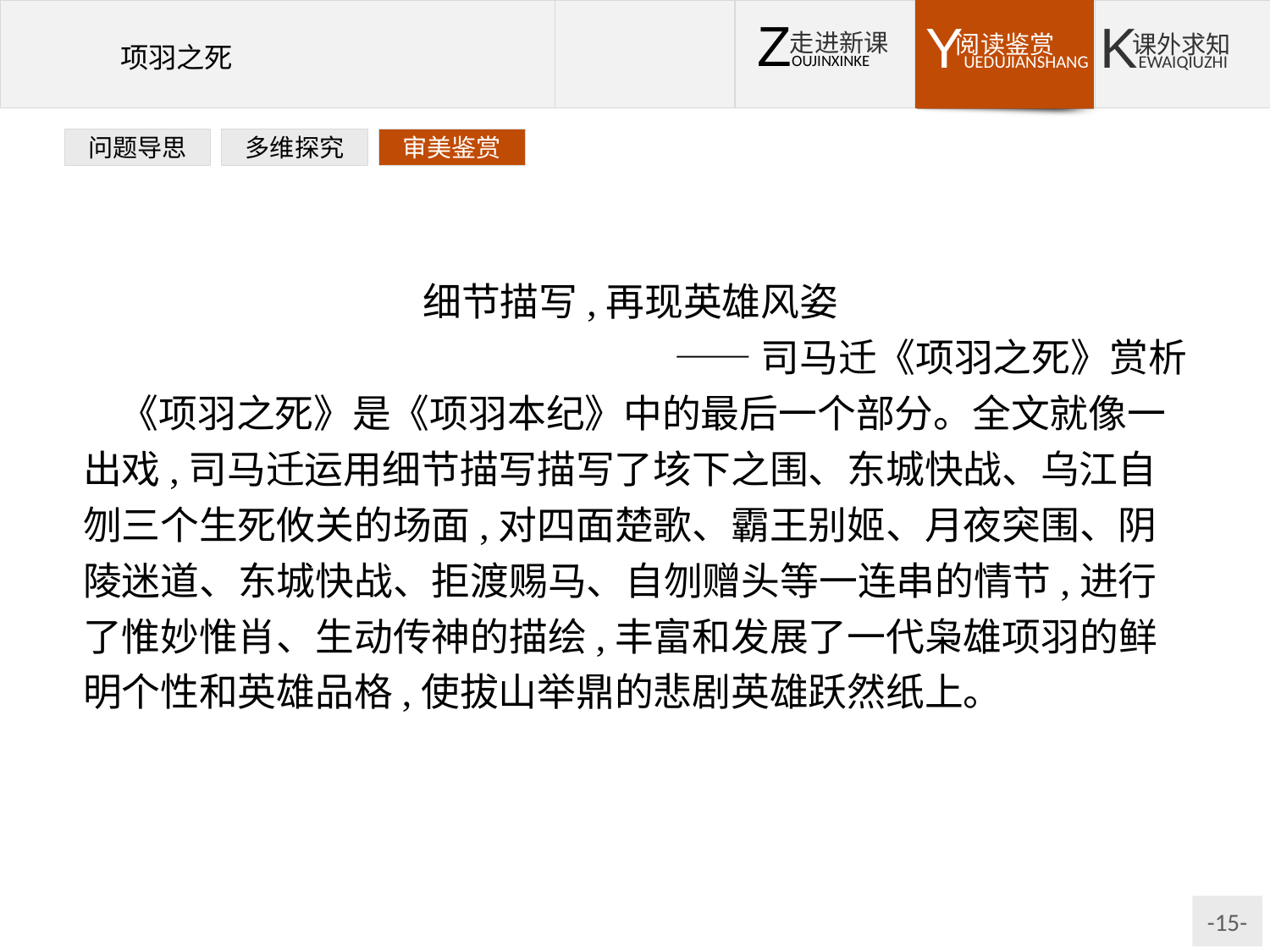

问题导思
多维探究
审美鉴赏
细节描写,再现英雄风姿
——司马迁《项羽之死》赏析
《项羽之死》是《项羽本纪》中的最后一个部分。全文就像一出戏,司马迁运用细节描写描写了垓下之围、东城快战、乌江自刎三个生死攸关的场面,对四面楚歌、霸王别姬、月夜突围、阴陵迷道、东城快战、拒渡赐马、自刎赠头等一连串的情节,进行了惟妙惟肖、生动传神的描绘,丰富和发展了一代枭雄项羽的鲜明个性和英雄品格,使拔山举鼎的悲剧英雄跃然纸上。